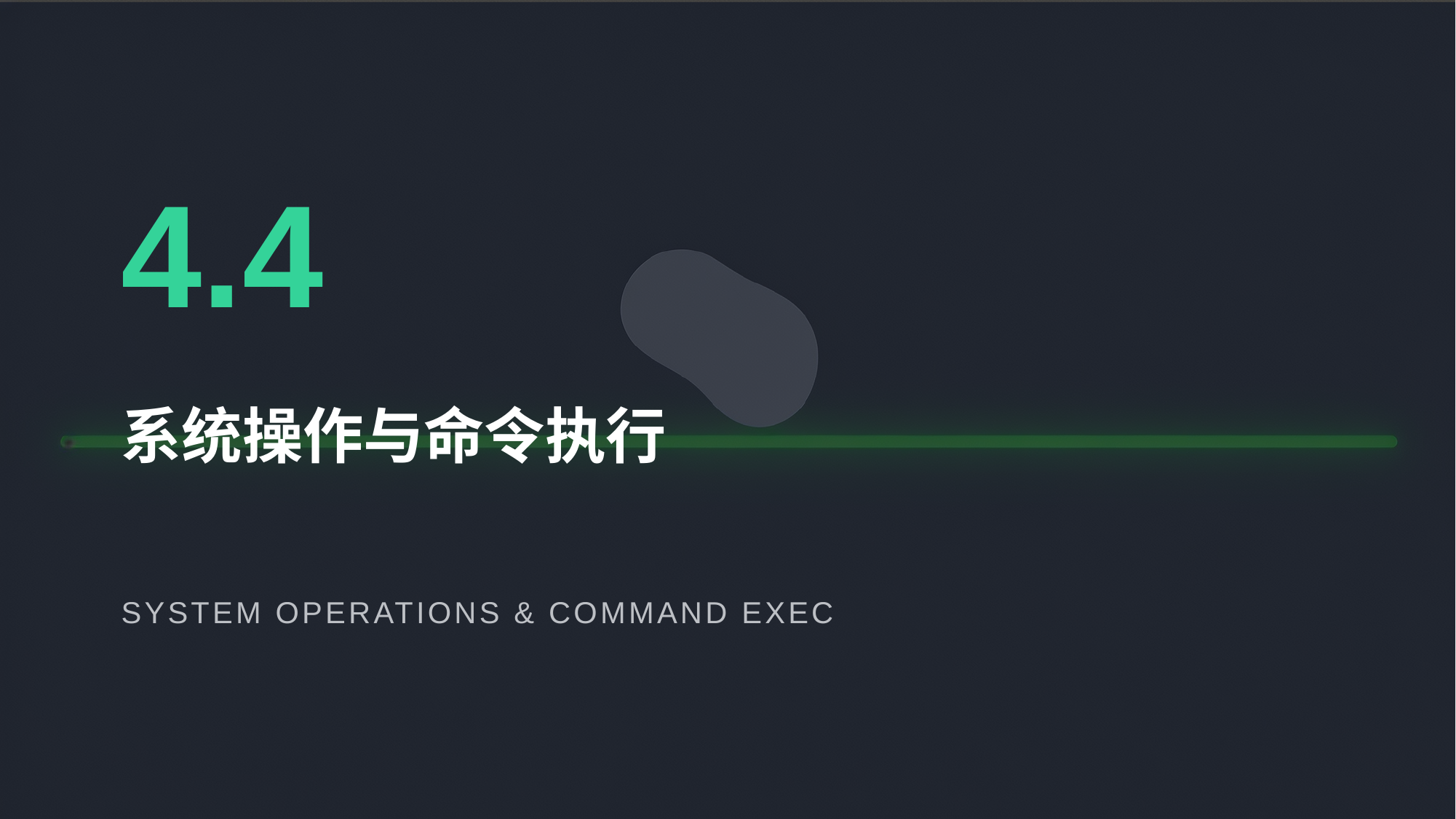

4.4
系统操作与命令执行
SYSTEM OPERATIONS & COMMAND EXECUTION